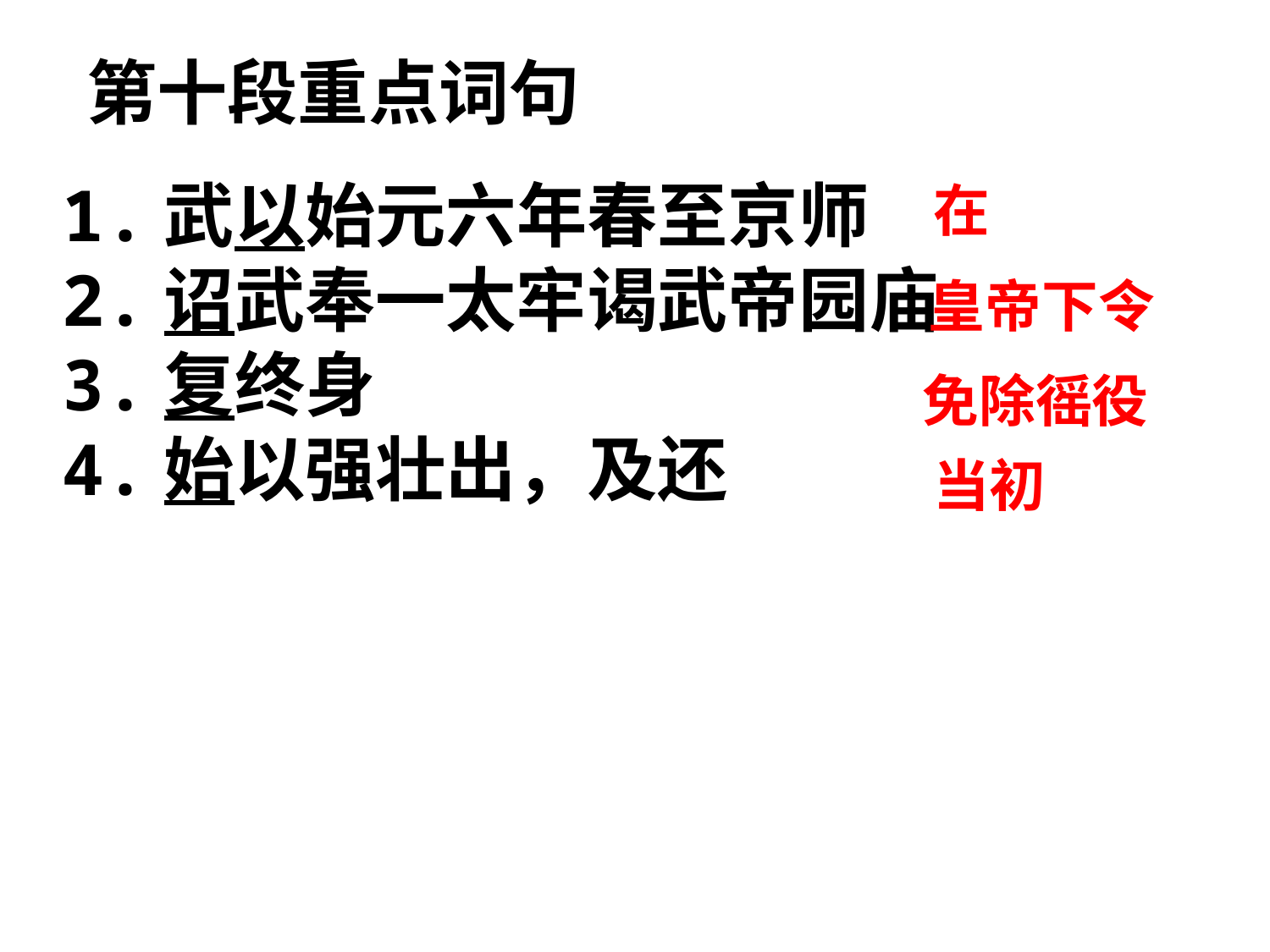

第十段重点词句
1.武以始元六年春至京师
2.诏武奉一太牢谒武帝园庙
3.复终身
4.始以强壮出，及还
在
皇帝下令

免除徭役
当初